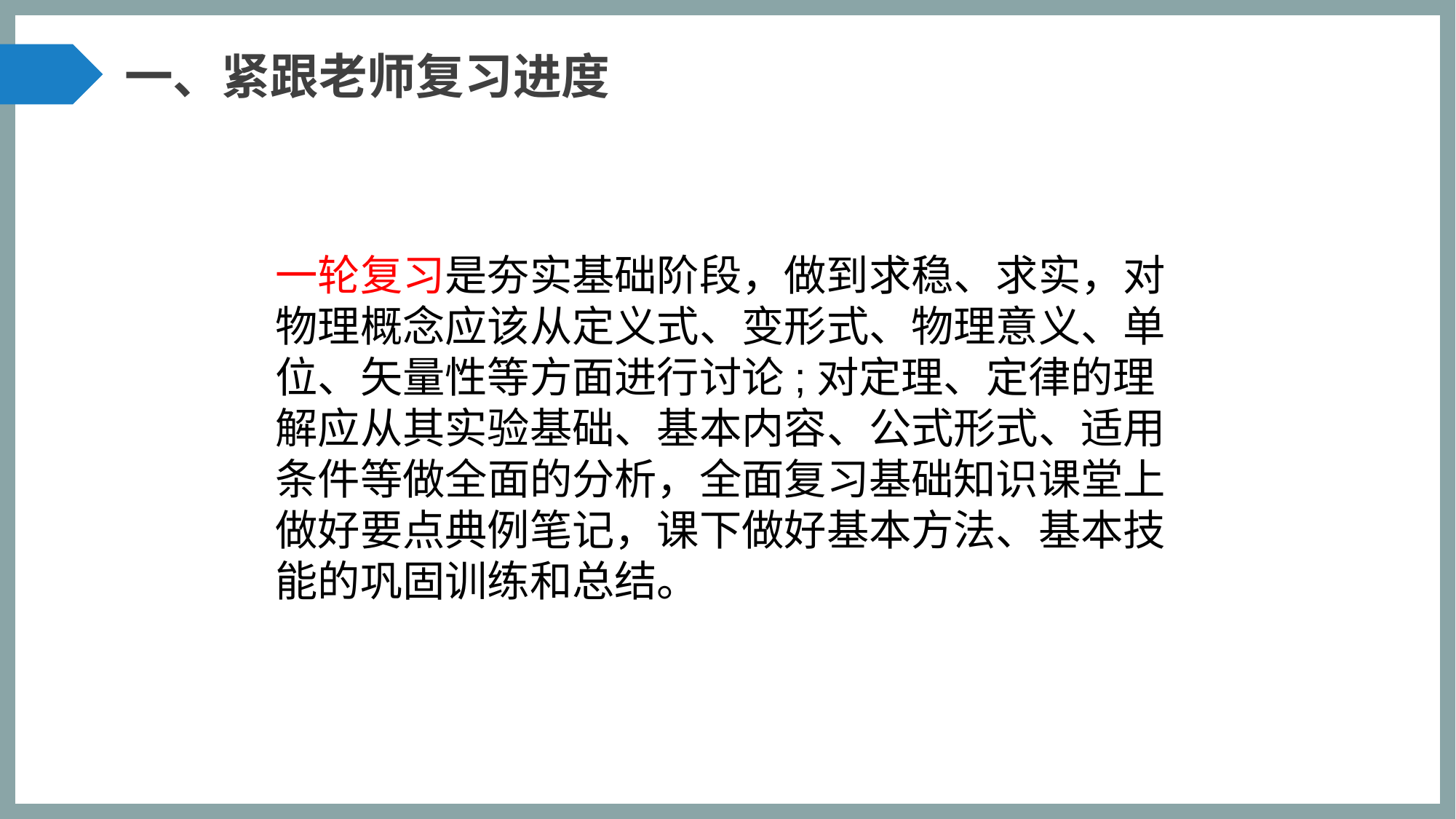

一、紧跟老师复习进度
一轮复习是夯实基础阶段，做到求稳、求实，对物理概念应该从定义式、变形式、物理意义、单位、矢量性等方面进行讨论;对定理、定律的理解应从其实验基础、基本内容、公式形式、适用条件等做全面的分析，全面复习基础知识课堂上做好要点典例笔记，课下做好基本方法、基本技能的巩固训练和总结。